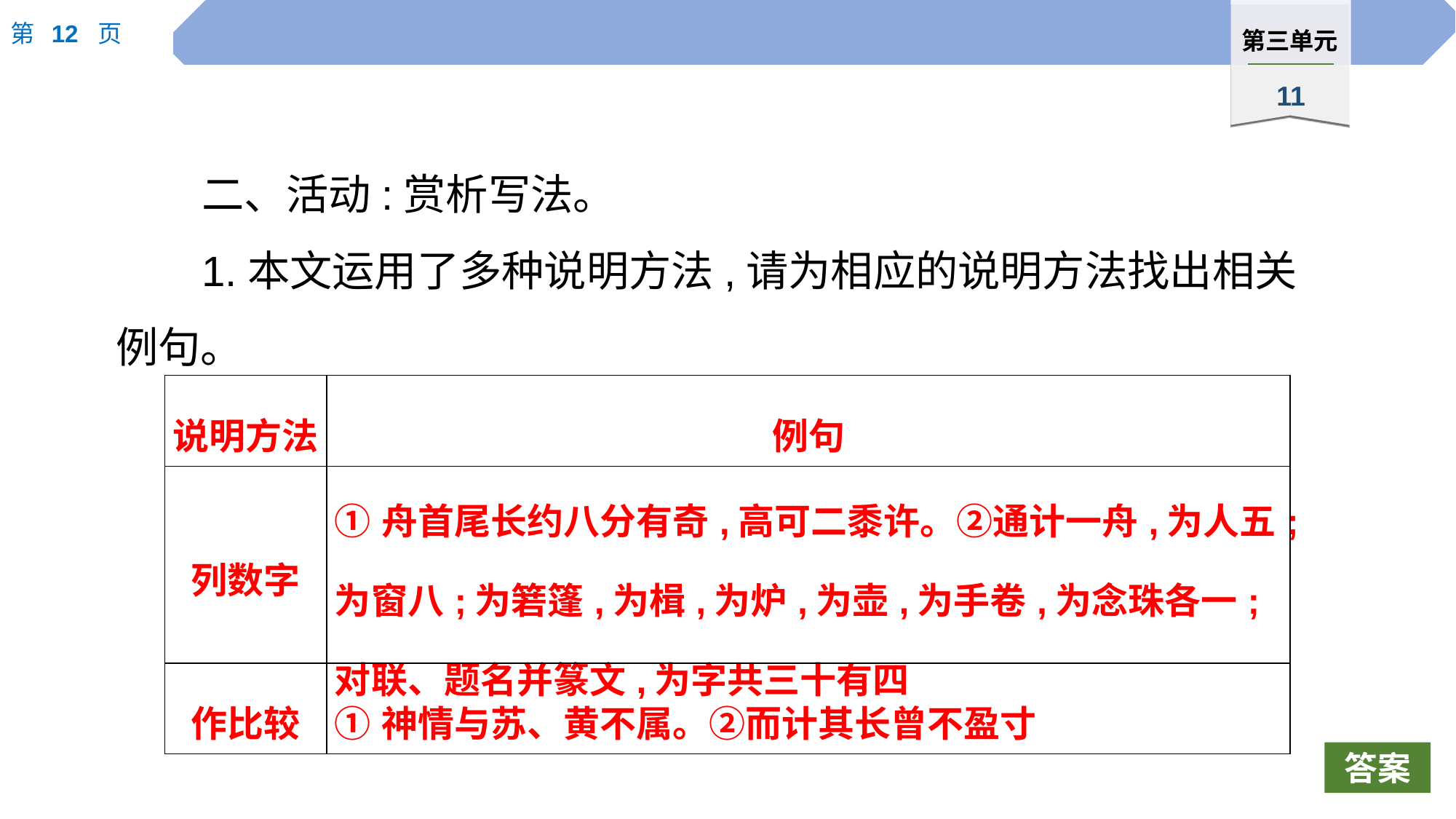

二、活动:赏析写法。
1.本文运用了多种说明方法,请为相应的说明方法找出相关例句。
| 说明方法 | 例句 |
| --- | --- |
| 列数字 | ①舟首尾长约八分有奇,高可二黍许。②通计一舟,为人五;为窗八;为箬篷,为楫,为炉,为壶,为手卷,为念珠各一;对联、题名并篆文,为字共三十有四 |
| 作比较 | ①神情与苏、黄不属。②而计其长曾不盈寸 |
答案